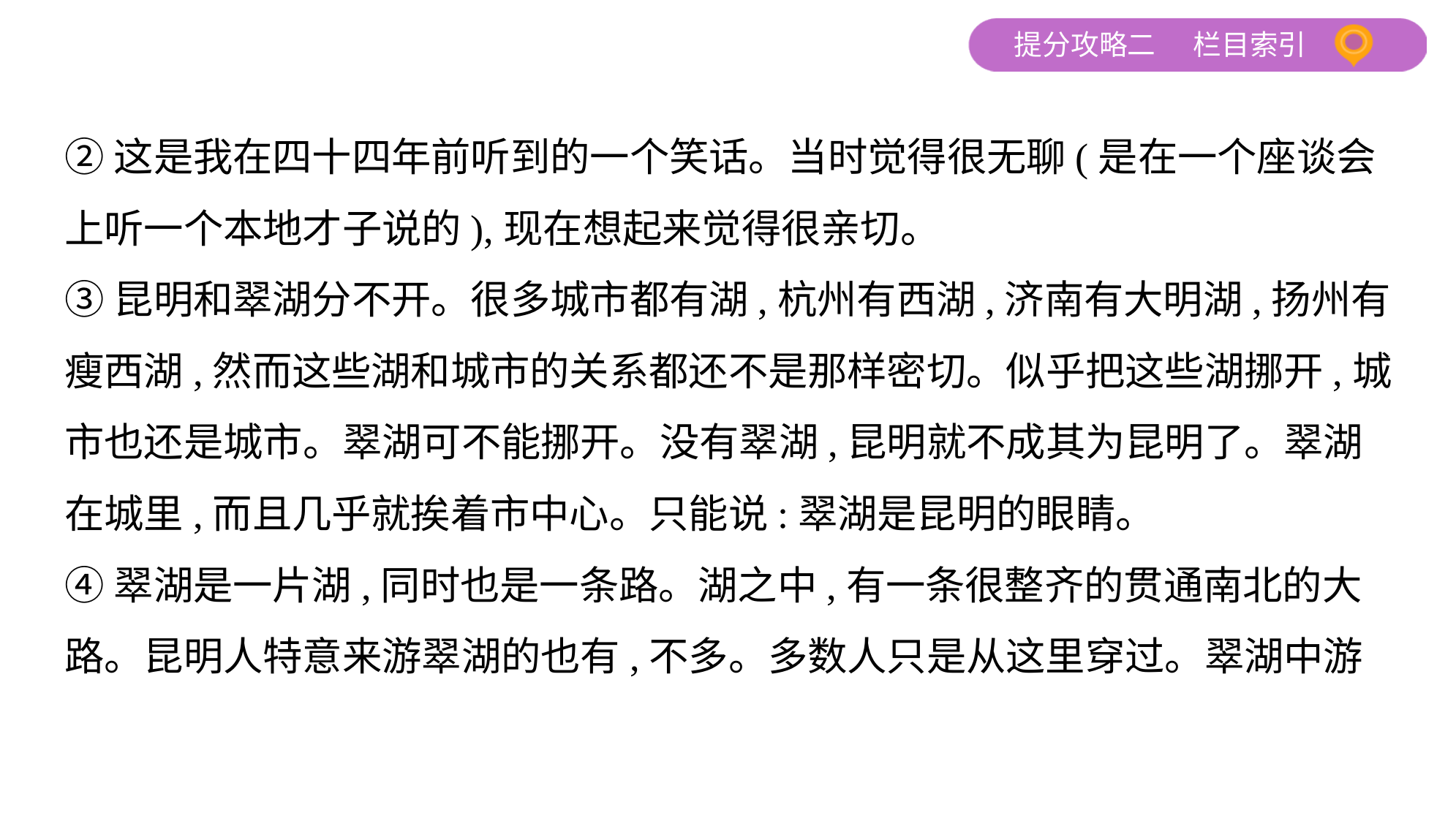

②这是我在四十四年前听到的一个笑话。当时觉得很无聊(是在一个座谈会
上听一个本地才子说的),现在想起来觉得很亲切。
③昆明和翠湖分不开。很多城市都有湖,杭州有西湖,济南有大明湖,扬州有
瘦西湖,然而这些湖和城市的关系都还不是那样密切。似乎把这些湖挪开,城
市也还是城市。翠湖可不能挪开。没有翠湖,昆明就不成其为昆明了。翠湖
在城里,而且几乎就挨着市中心。只能说:翠湖是昆明的眼睛。
④翠湖是一片湖,同时也是一条路。湖之中,有一条很整齐的贯通南北的大
路。昆明人特意来游翠湖的也有,不多。多数人只是从这里穿过。翠湖中游